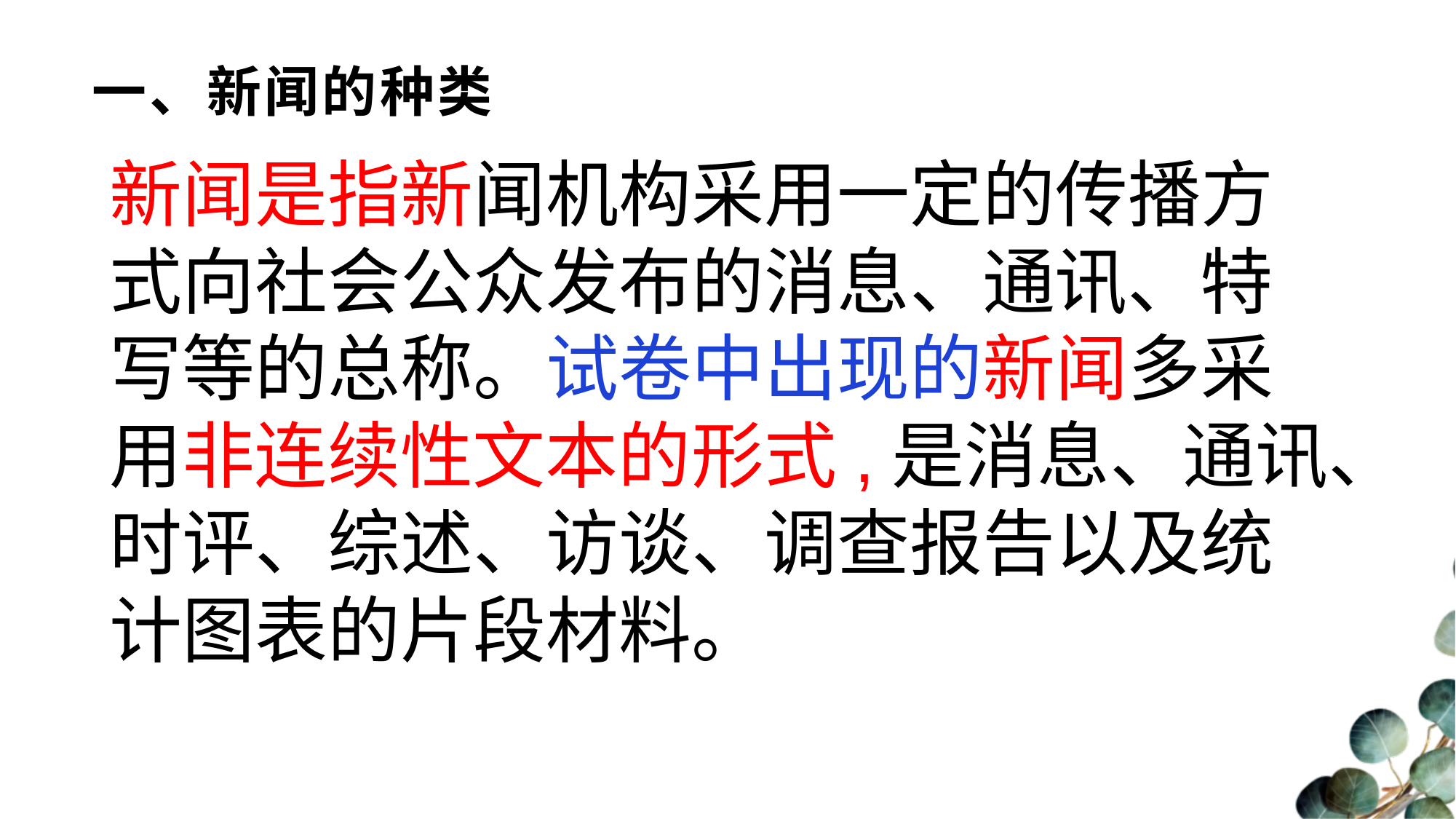

# 一、新闻的种类
新闻是指新闻机构采用一定的传播方式向社会公众发布的消息、通讯、特写等的总称。试卷中出现的新闻多采用非连续性文本的形式,是消息、通讯、时评、综述、访谈、调查报告以及统计图表的片段材料。